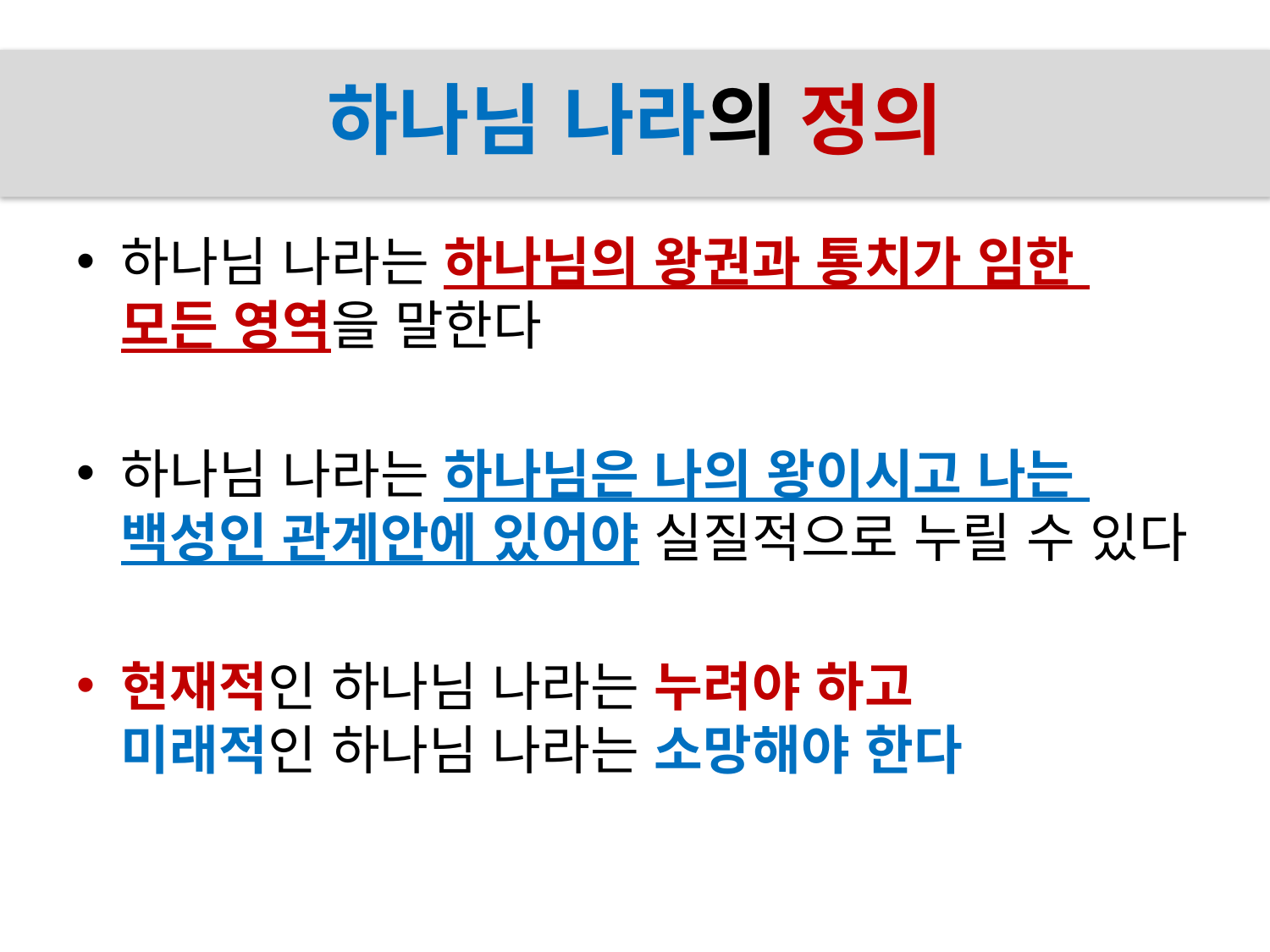

# 하나님 나라의 정의

하나님 나라는 하나님의 왕권과 통치가 임한
모든 영역을 말한다

하나님 나라는 하나님은 나의 왕이시고 나는
백성인 관계안에 있어야 실질적으로 누릴 수 있다

현재적인 하나님 나라는 누려야 하고
미래적인 하나님 나라는 소망해야 한다